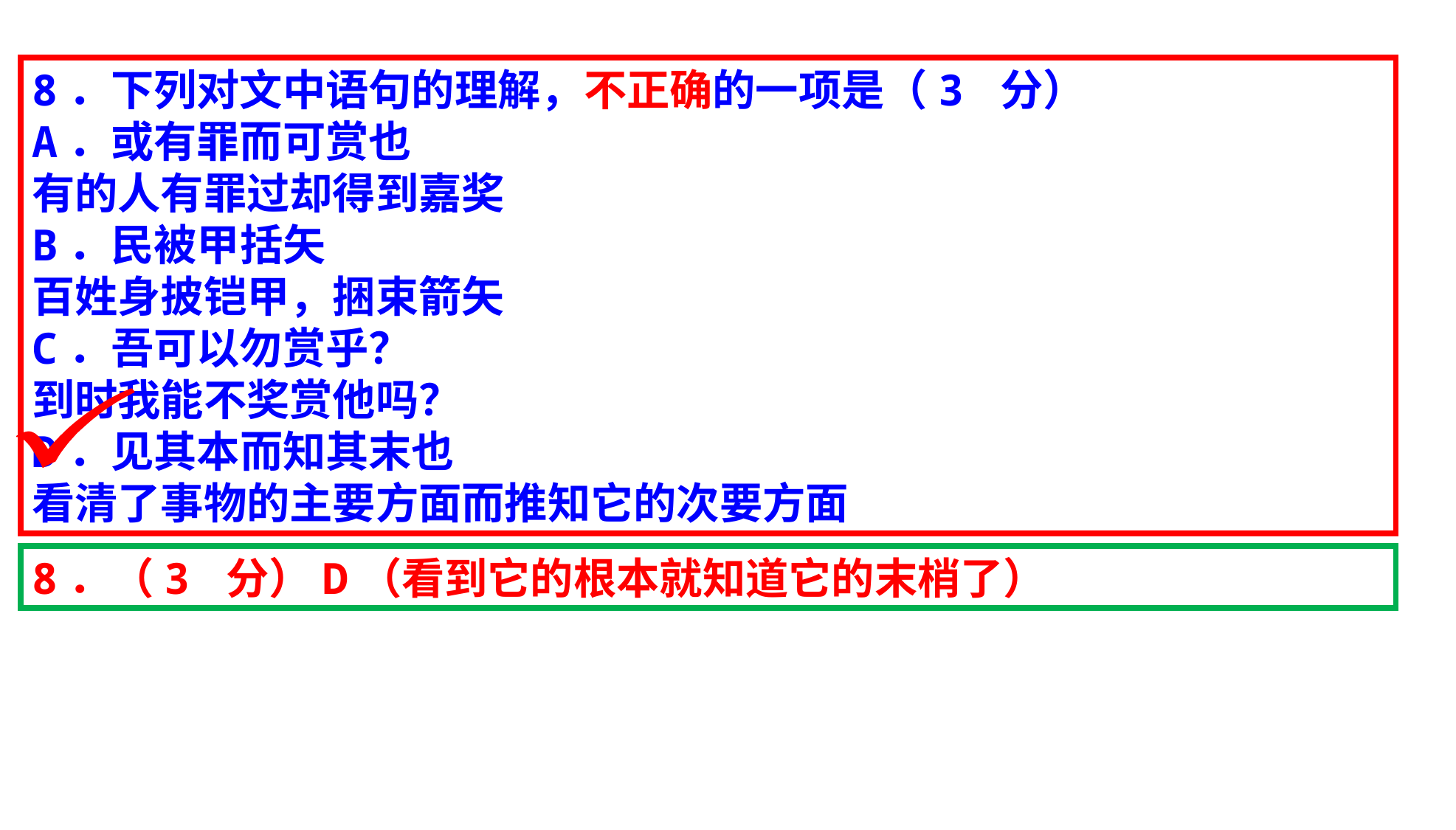

8．下列对文中语句的理解，不正确的一项是（3 分）
A．或有罪而可赏也
有的人有罪过却得到嘉奖
B．民被甲括矢
百姓身披铠甲，捆束箭矢
C．吾可以勿赏乎？
到时我能不奖赏他吗？
D．见其本而知其末也
看清了事物的主要方面而推知它的次要方面

8．（3 分）D（看到它的根本就知道它的末梢了）